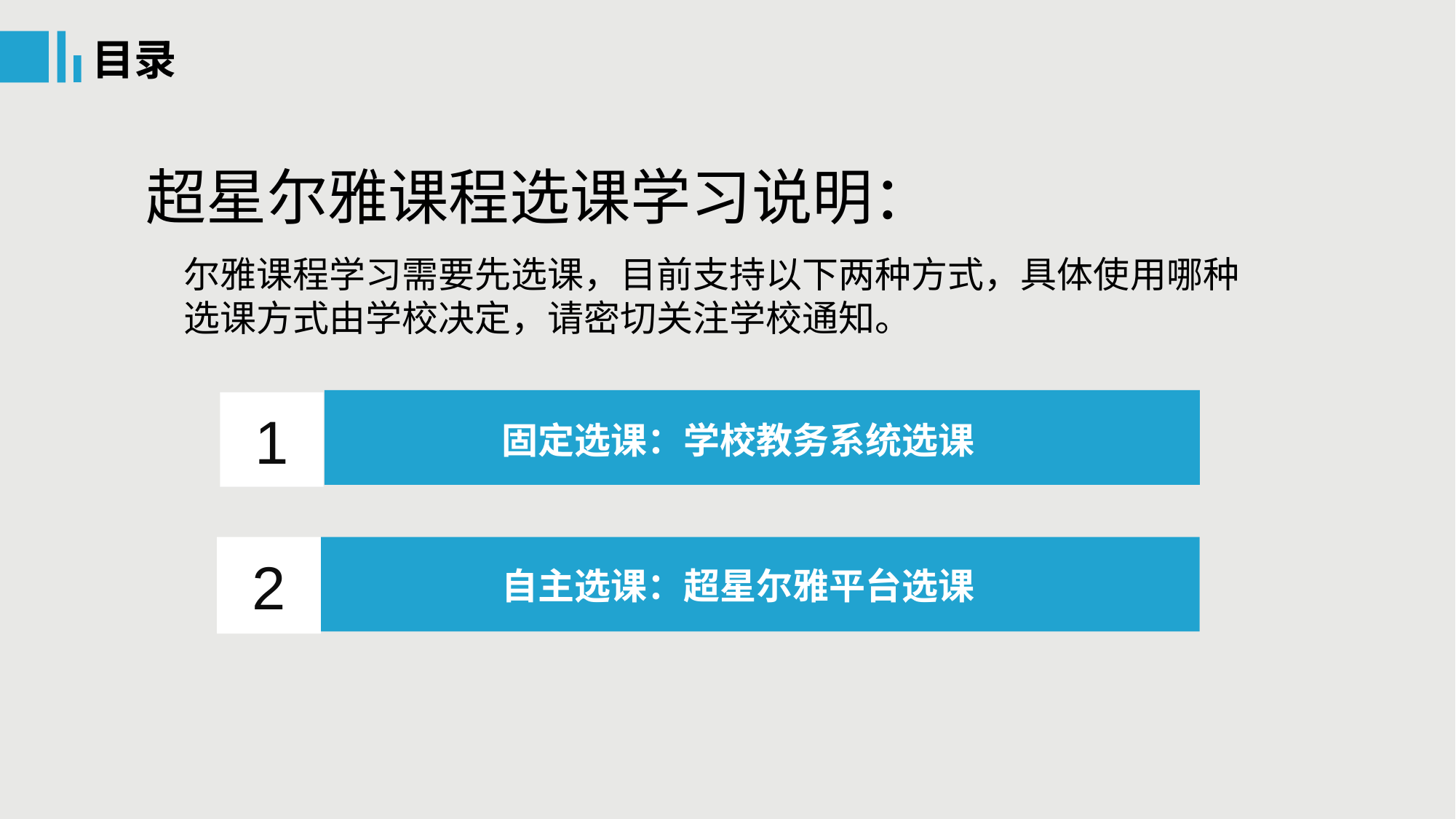

目录

超星尔雅课程选课学习说明：
尔雅课程学习需要先选课，目前支持以下两种方式，具体使用哪种选课方式由学校决定，请密切关注学校通知。

1
固定选课：学校教务系统选课
2

自主选课：超星尔雅平台选课